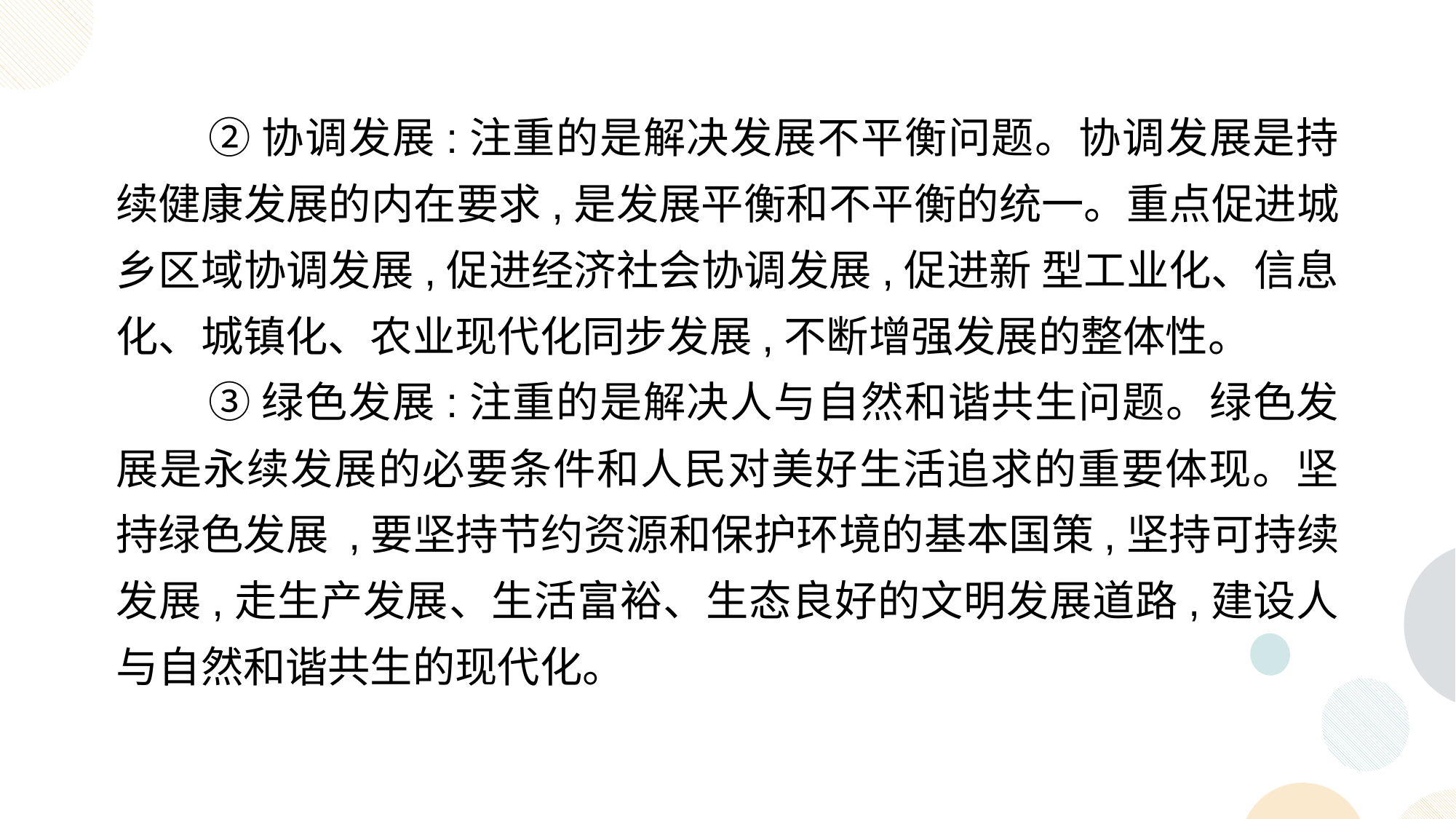

②协调发展:注重的是解决发展不平衡问题。协调发展是持续健康发展的内在要求,是发展平衡和不平衡的统一。重点促进城乡区域协调发展,促进经济社会协调发展,促进新 型工业化、信息化、城镇化、农业现代化同步发展,不断增强发展的整体性。
③绿色发展:注重的是解决人与自然和谐共生问题。绿色发展是永续发展的必要条件和人民对美好生活追求的重要体现。坚持绿色发展 ,要坚持节约资源和保护环境的基本国策,坚持可持续发展,走生产发展、生活富裕、生态良好的文明发展道路,建设人与自然和谐共生的现代化。